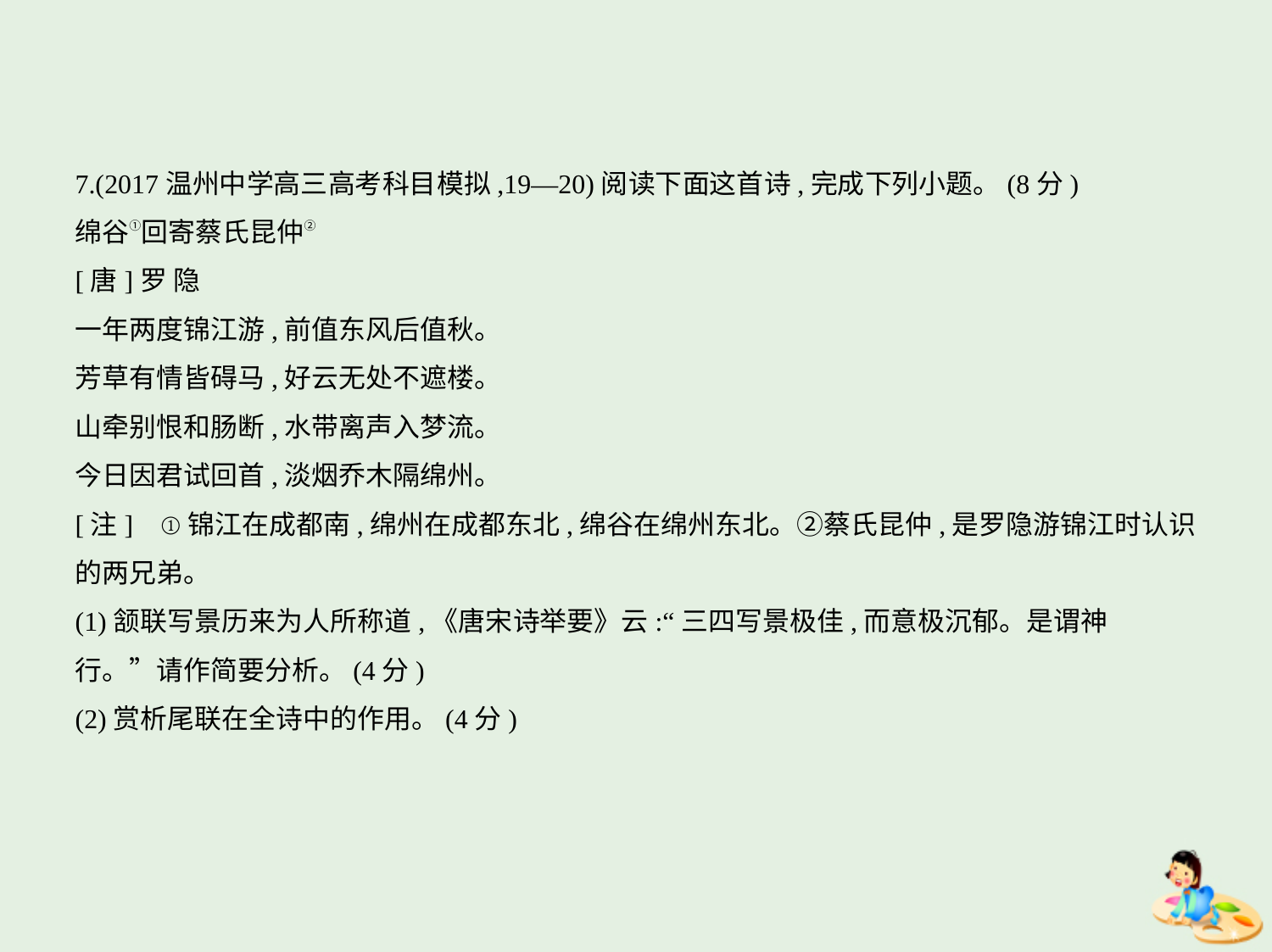

7.(2017温州中学高三高考科目模拟,19—20)阅读下面这首诗,完成下列小题。(8分)
绵谷①回寄蔡氏昆仲②
[唐]罗 隐
一年两度锦江游,前值东风后值秋。
芳草有情皆碍马,好云无处不遮楼。
山牵别恨和肠断,水带离声入梦流。
今日因君试回首,淡烟乔木隔绵州。
[注]    ①锦江在成都南,绵州在成都东北,绵谷在绵州东北。②蔡氏昆仲,是罗隐游锦江时认识
的两兄弟。
(1)颔联写景历来为人所称道,《唐宋诗举要》云:“三四写景极佳,而意极沉郁。是谓神
行。”请作简要分析。(4分)
(2)赏析尾联在全诗中的作用。(4分)